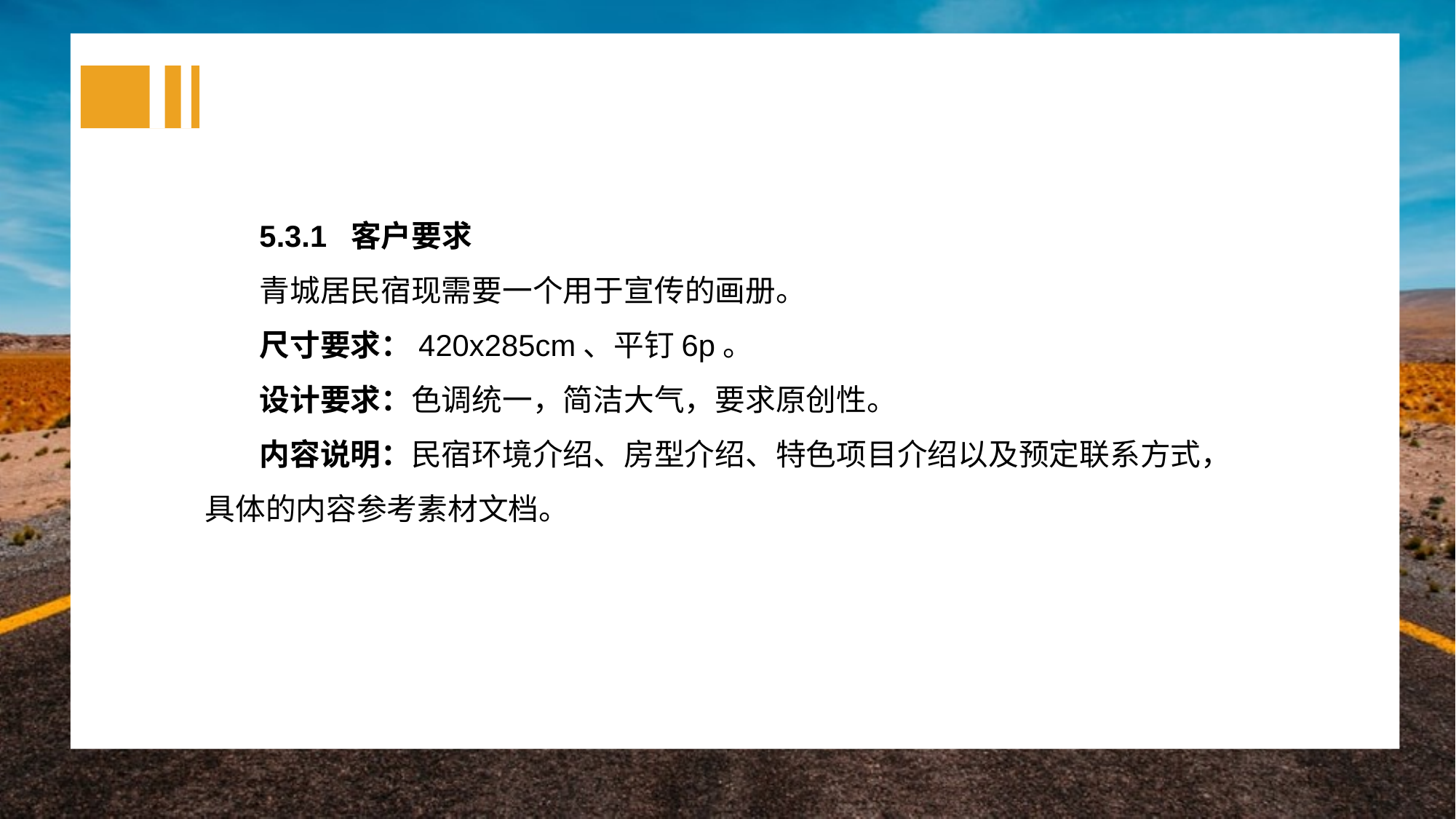

5.3.1  客户要求
青城居民宿现需要一个用于宣传的画册。
尺寸要求：420x285cm、平钉6p。
设计要求：色调统一，简洁大气，要求原创性。
内容说明：民宿环境介绍、房型介绍、特色项目介绍以及预定联系方式，具体的内容参考素材文档。